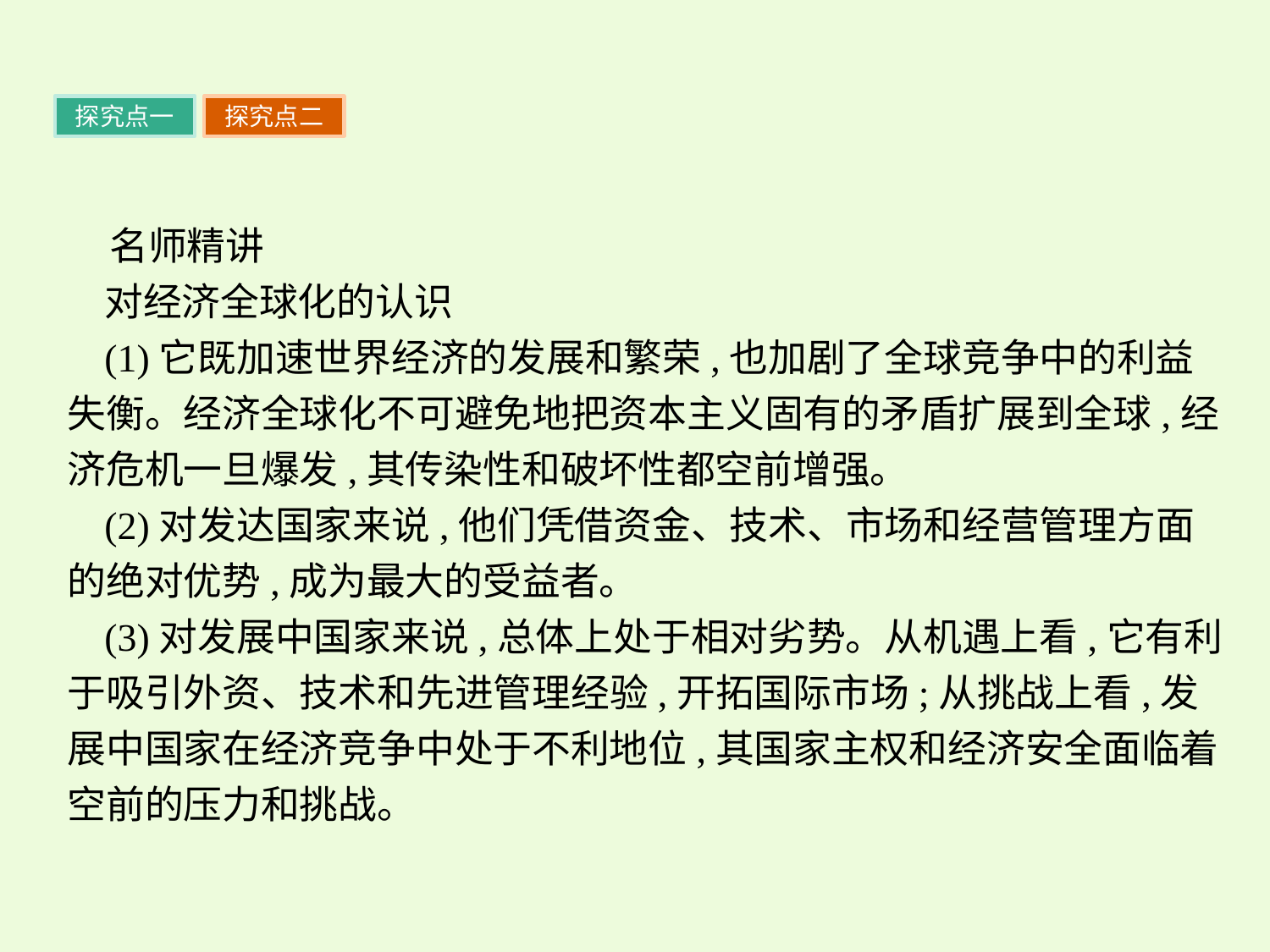

探究点一
探究点二
名师精讲
对经济全球化的认识
(1)它既加速世界经济的发展和繁荣,也加剧了全球竞争中的利益失衡。经济全球化不可避免地把资本主义固有的矛盾扩展到全球,经济危机一旦爆发,其传染性和破坏性都空前增强。
(2)对发达国家来说,他们凭借资金、技术、市场和经营管理方面的绝对优势,成为最大的受益者。
(3)对发展中国家来说,总体上处于相对劣势。从机遇上看,它有利于吸引外资、技术和先进管理经验,开拓国际市场;从挑战上看,发展中国家在经济竞争中处于不利地位,其国家主权和经济安全面临着空前的压力和挑战。